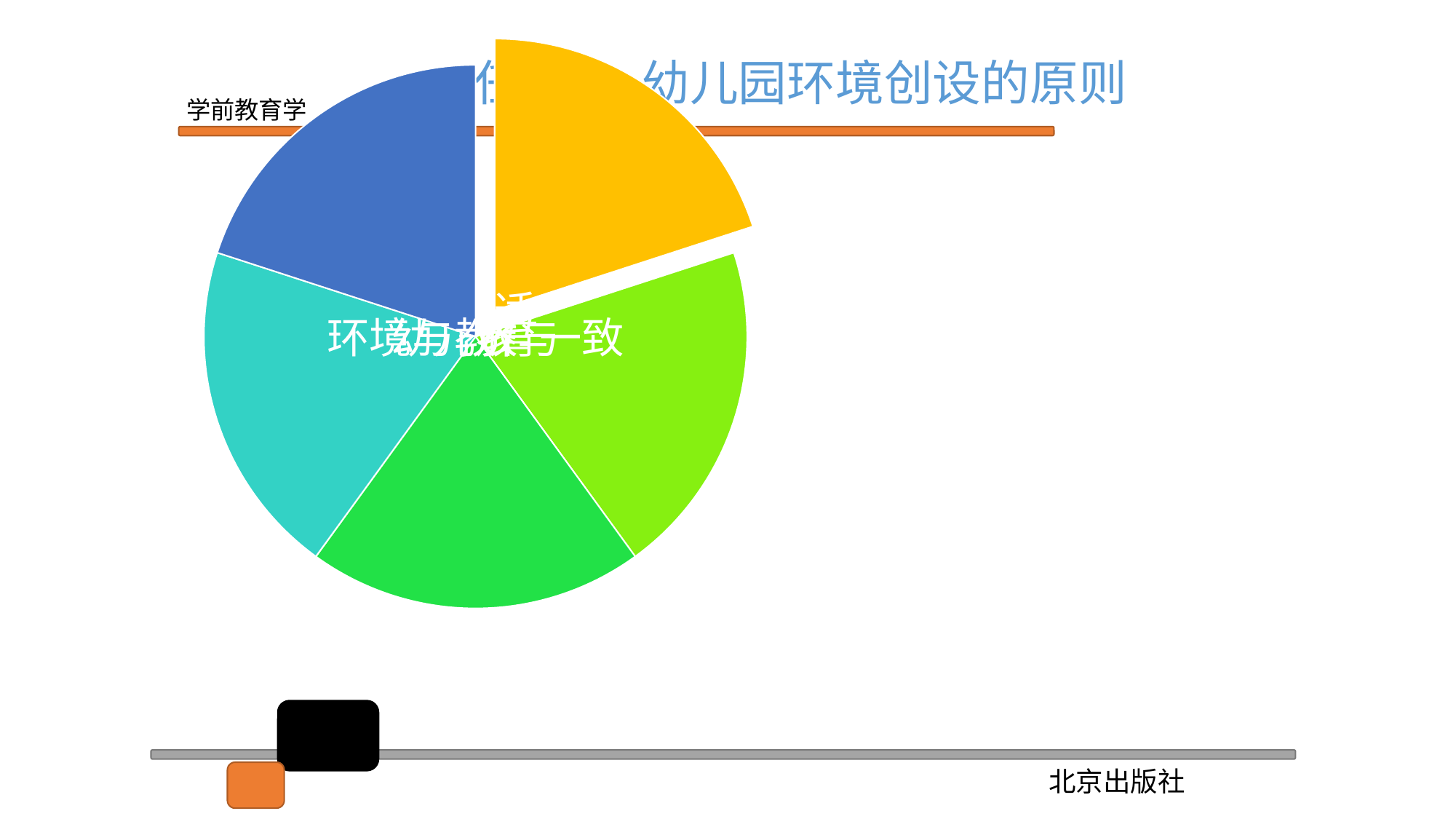

任务二  幼儿园环境创设的原则
发展适宜
经济
开放
幼儿参与
环境与教育一致